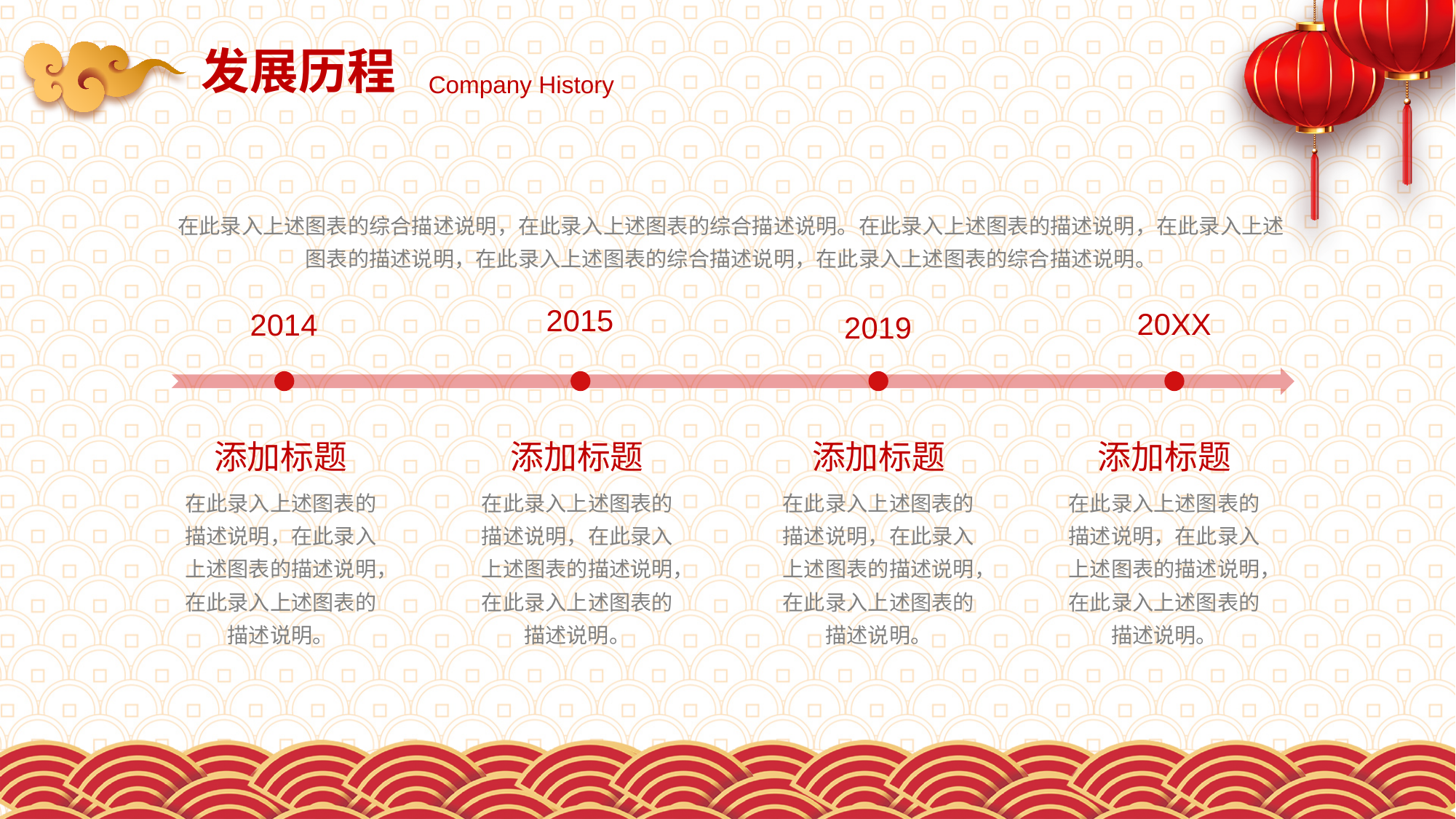

发展历程
Company History
在此录入上述图表的综合描述说明，在此录入上述图表的综合描述说明。在此录入上述图表的描述说明，在此录入上述图表的描述说明，在此录入上述图表的综合描述说明，在此录入上述图表的综合描述说明。
2014
2015
2019
20XX

添加标题
添加标题
添加标题
添加标题
在此录入上述图表的描述说明，在此录入上述图表的描述说明，在此录入上述图表的描述说明。
在此录入上述图表的描述说明，在此录入上述图表的描述说明，在此录入上述图表的描述说明。
在此录入上述图表的描述说明，在此录入上述图表的描述说明，在此录入上述图表的描述说明。
在此录入上述图表的描述说明，在此录入上述图表的描述说明，在此录入上述图表的描述说明。